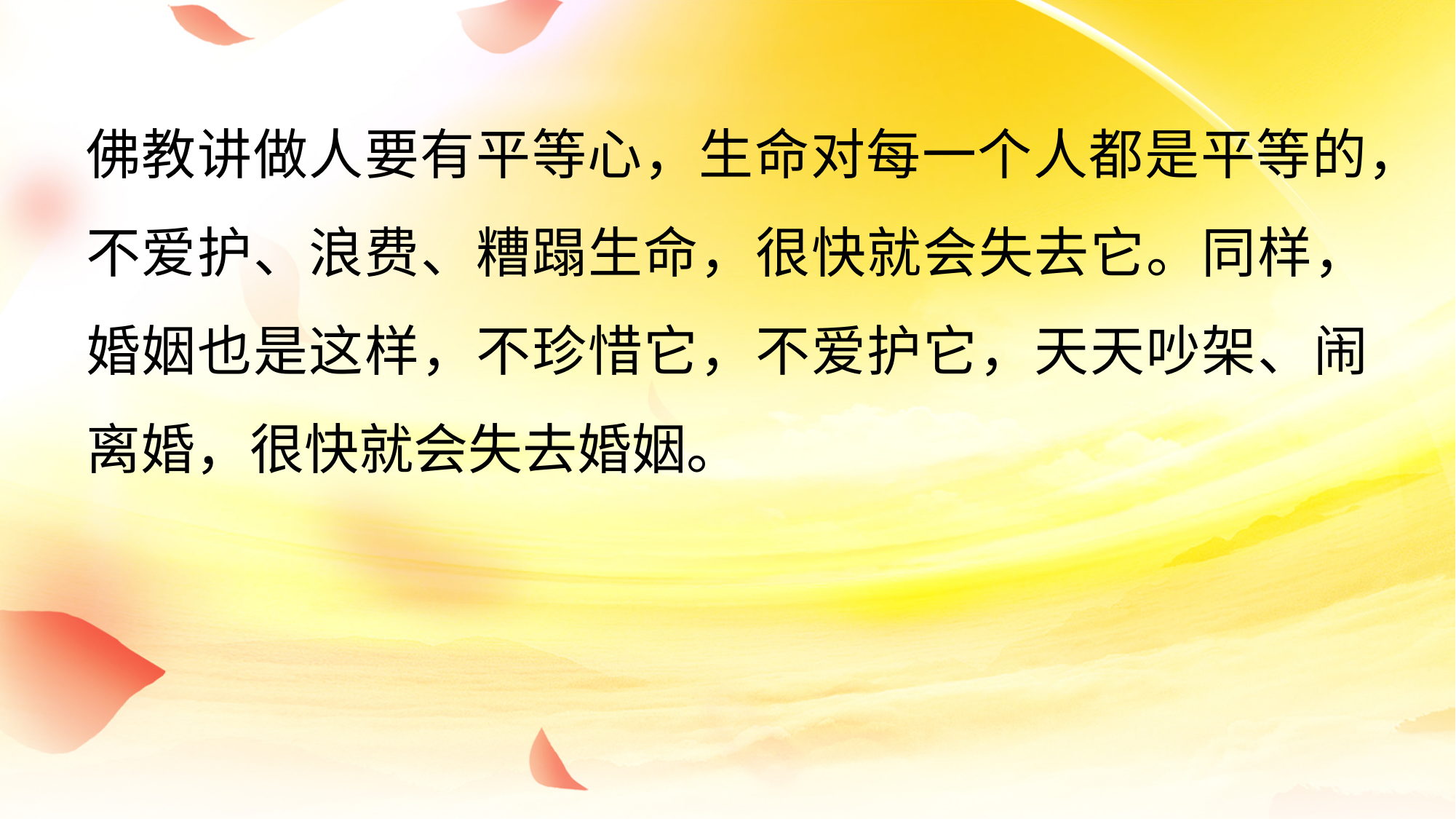

佛教讲做人要有平等心，生命对每一个人都是平等的，不爱护、浪费、糟蹋生命，很快就会失去它。同样，婚姻也是这样，不珍惜它，不爱护它，天天吵架、闹离婚，很快就会失去婚姻。